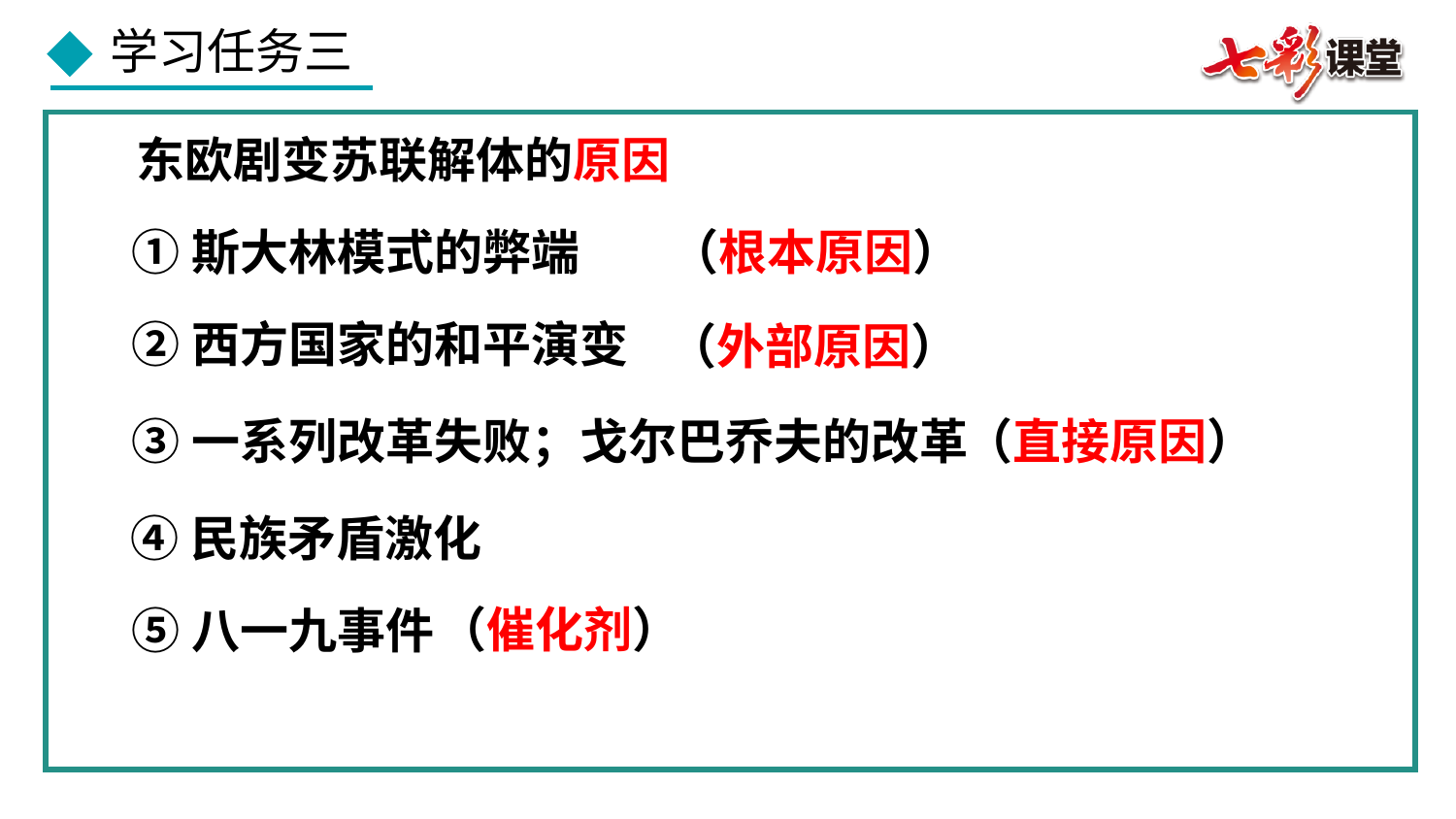

东欧剧变苏联解体的原因
①斯大林模式的弊端
（根本原因）
②西方国家的和平演变
（外部原因）
③一系列改革失败；戈尔巴乔夫的改革
（直接原因）
④民族矛盾激化
（催化剂）
⑤八一九事件